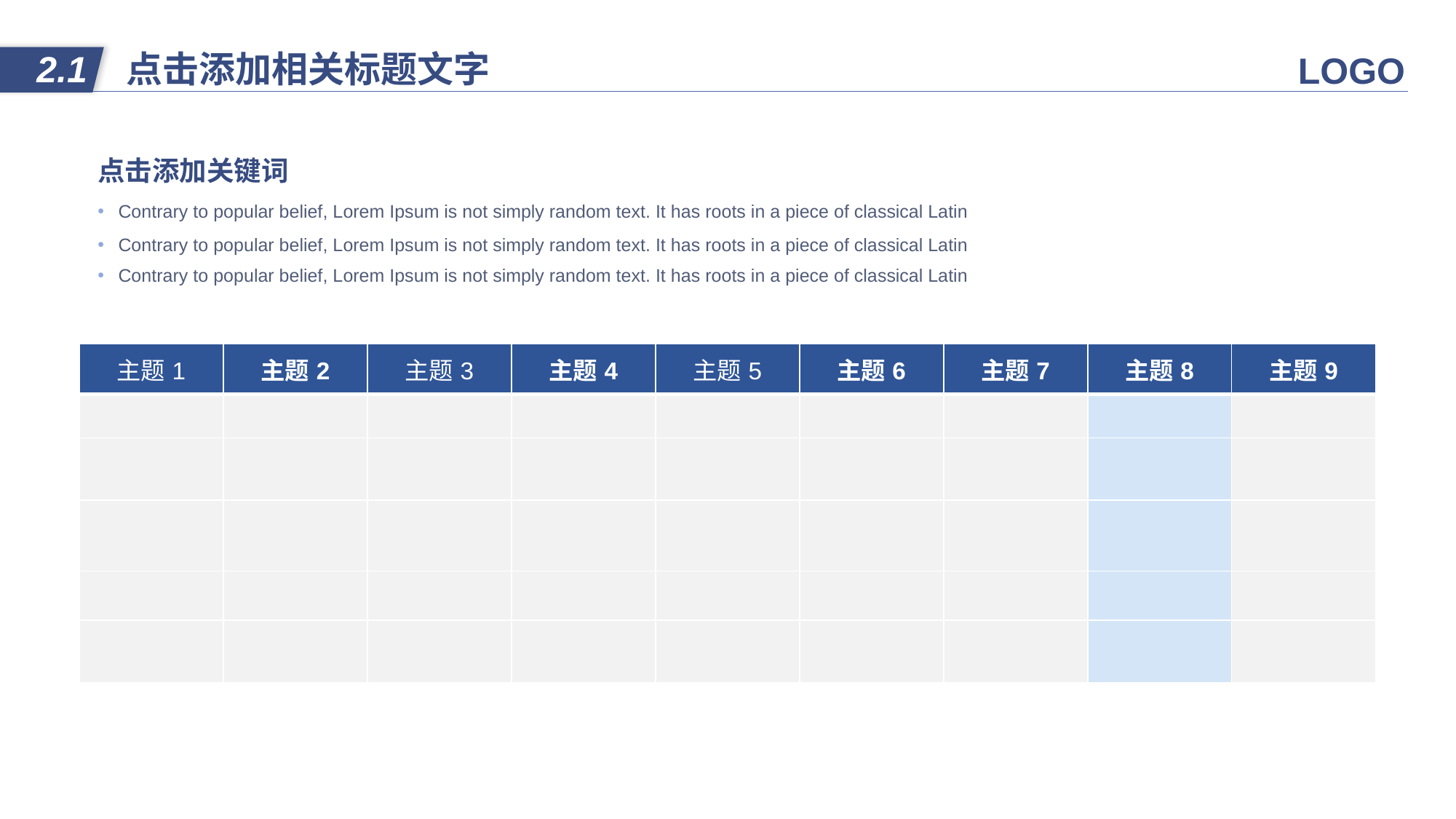

点击添加相关标题文字
2.1
LOGO

点击添加关键词
Contrary to popular belief, Lorem Ipsum is not simply random text. It has roots in a piece of classical Latin
Contrary to popular belief, Lorem Ipsum is not simply random text. It has roots in a piece of classical Latin
Contrary to popular belief, Lorem Ipsum is not simply random text. It has roots in a piece of classical Latin
| 主题1 | 主题2 | 主题3 | 主题4 | 主题5 | 主题6 | 主题7 | 主题8 | 主题9 |
| --- | --- | --- | --- | --- | --- | --- | --- | --- |
|  |  |  |  |  |  |  |  |  |
|  |  |  |  |  |  |  |  |  |
|  |  |  |  |  |  |  |  |  |
|  |  |  |  |  |  |  |  |  |
|  |  |  |  |  |  |  |  |  |